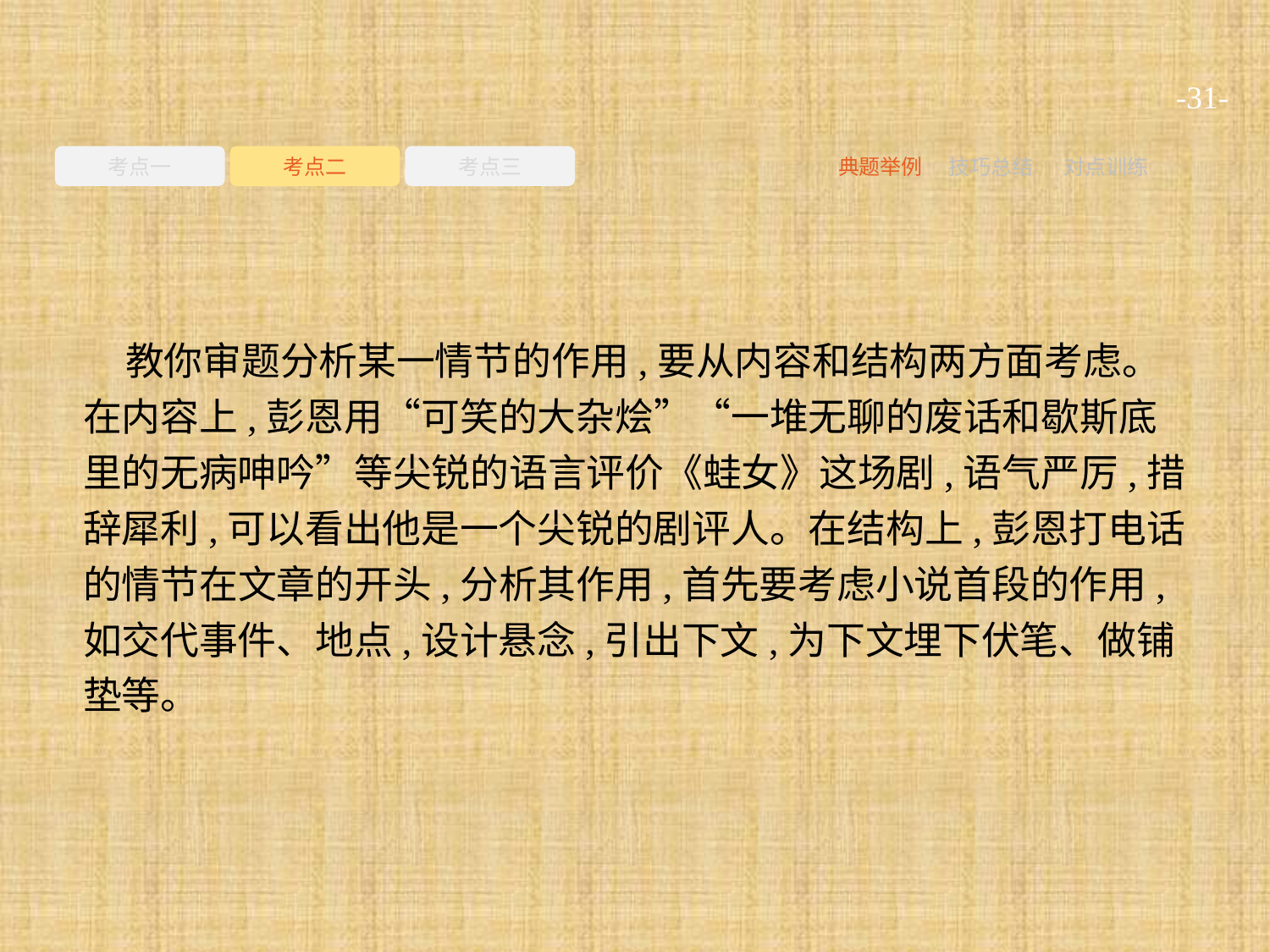

-31-
考点一
考点二
考点三
典题举例
技巧总结
对点训练
教你审题分析某一情节的作用,要从内容和结构两方面考虑。在内容上,彭恩用“可笑的大杂烩”“一堆无聊的废话和歇斯底里的无病呻吟”等尖锐的语言评价《蛙女》这场剧,语气严厉,措辞犀利,可以看出他是一个尖锐的剧评人。在结构上,彭恩打电话的情节在文章的开头,分析其作用,首先要考虑小说首段的作用,如交代事件、地点,设计悬念,引出下文,为下文埋下伏笔、做铺垫等。